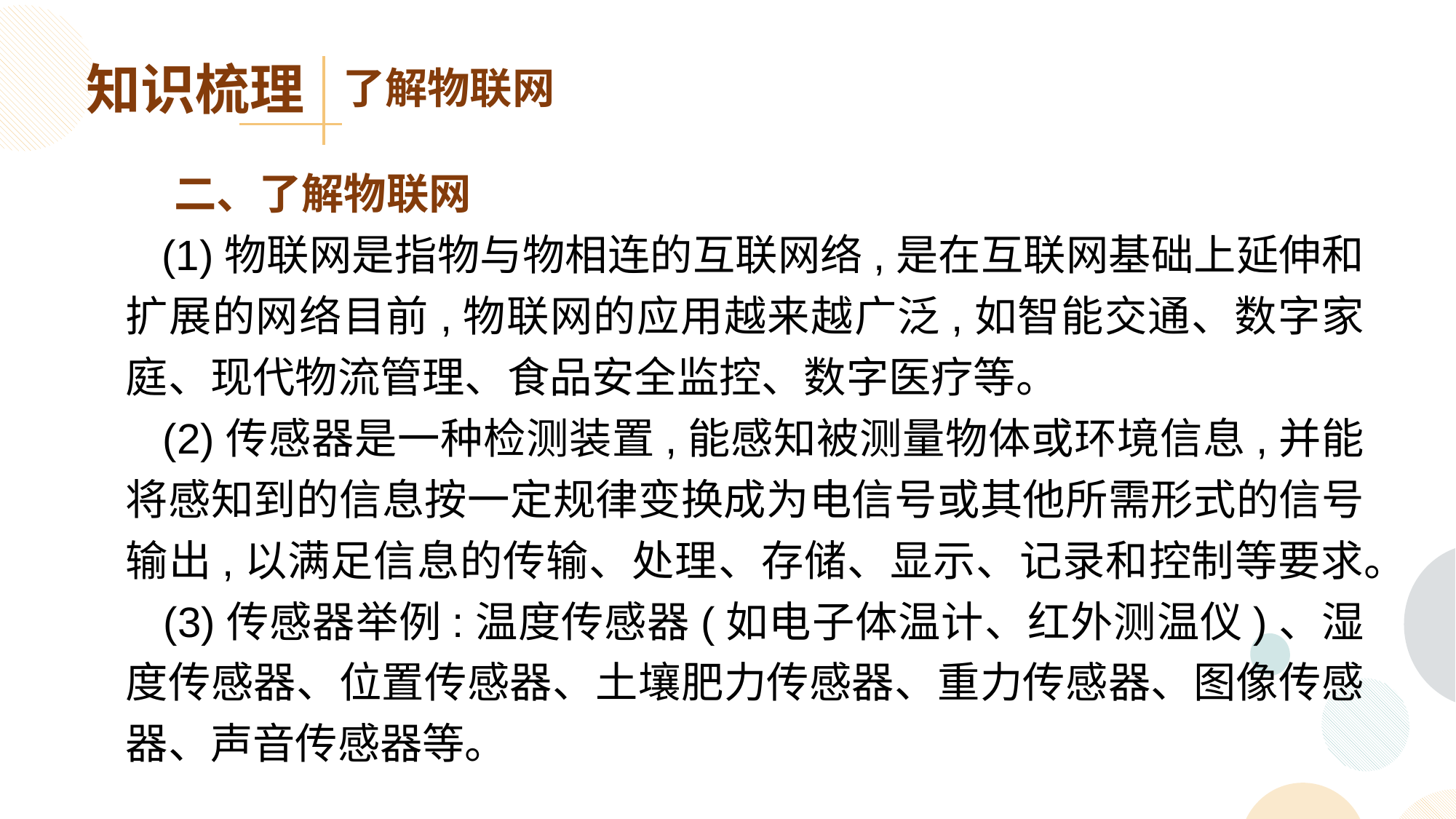

知识梳理
了解物联网
    二、了解物联网
   (1)物联网是指物与物相连的互联网络,是在互联网基础上延伸和扩展的网络目前,物联网的应用越来越广泛,如智能交通、数字家庭、现代物流管理、食品安全监控、数字医疗等。
   (2)传感器是一种检测装置,能感知被测量物体或环境信息,并能将感知到的信息按一定规律变换成为电信号或其他所需形式的信号输出,以满足信息的传输、处理、存储、显示、记录和控制等要求。
   (3)传感器举例:温度传感器(如电子体温计、红外测温仪)、湿度传感器、位置传感器、土壤肥力传感器、重力传感器、图像传感器、声音传感器等。